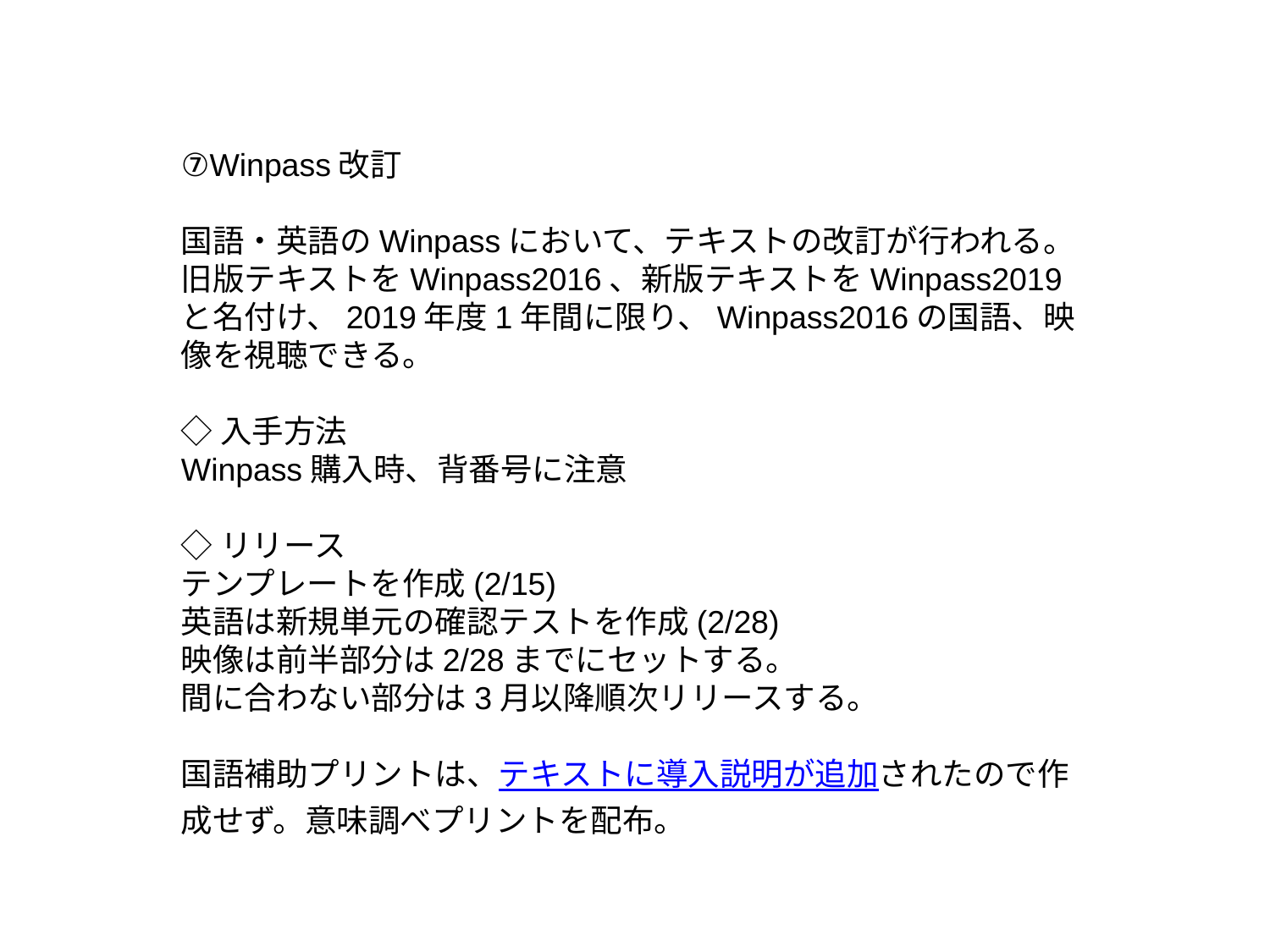

⑦Winpass改訂

国語・英語のWinpassにおいて、テキストの改訂が行われる。
旧版テキストをWinpass2016、新版テキストをWinpass2019と名付け、2019年度1年間に限り、Winpass2016の国語、映像を視聴できる。

◇入手方法
Winpass購入時、背番号に注意

◇リリース
テンプレートを作成(2/15)
英語は新規単元の確認テストを作成(2/28)
映像は前半部分は2/28までにセットする。
間に合わない部分は3月以降順次リリースする。

国語補助プリントは、テキストに導入説明が追加されたので作成せず。意味調べプリントを配布。